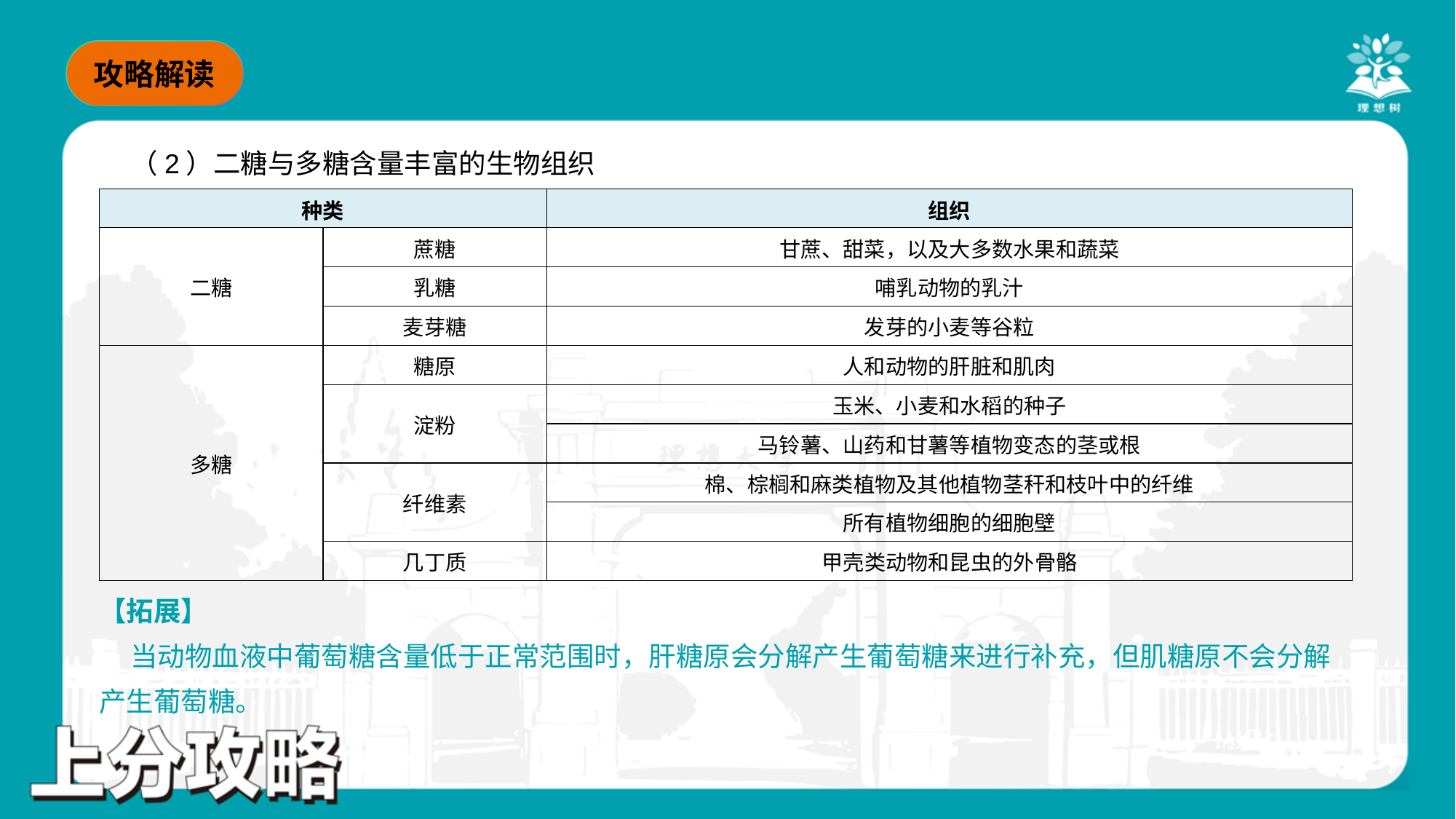

（2）二糖与多糖含量丰富的生物组织
| 种类 |  | 组织 |
| --- | --- | --- |
| 二糖 | 蔗糖 | 甘蔗、甜菜，以及大多数水果和蔬菜 |
|  | 乳糖 | 哺乳动物的乳汁 |
|  | 麦芽糖 | 发芽的小麦等谷粒 |
| 多糖 | 糖原 | 人和动物的肝脏和肌肉 |
|  | 淀粉 | 玉米、小麦和水稻的种子 |
|  |  | 马铃薯、山药和甘薯等植物变态的茎或根 |
|  | 纤维素 | 棉、棕榈和麻类植物及其他植物茎秆和枝叶中的纤维 |
|  |  | 所有植物细胞的细胞壁 |
|  | 几丁质 | 甲壳类动物和昆虫的外骨骼 |
【拓展】
    当动物血液中葡萄糖含量低于正常范围时，肝糖原会分解产生葡萄糖来进行补充，但肌糖原不会分解
产生葡萄糖。